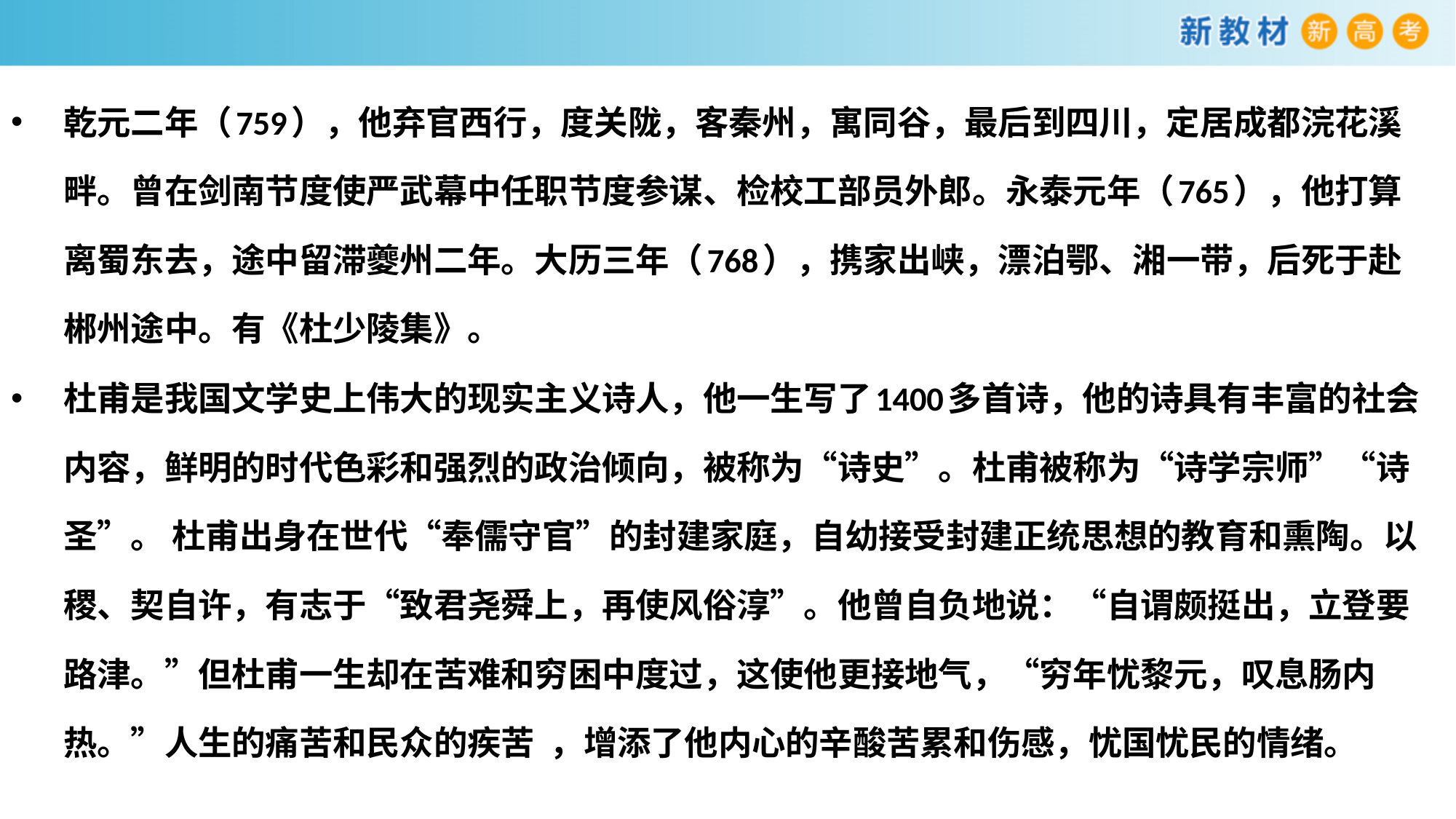

乾元二年（759），他弃官西行，度关陇，客秦州，寓同谷，最后到四川，定居成都浣花溪畔。曾在剑南节度使严武幕中任职节度参谋、检校工部员外郎。永泰元年（765），他打算离蜀东去，途中留滞夔州二年。大历三年（768），携家出峡，漂泊鄂、湘一带，后死于赴郴州途中。有《杜少陵集》。
杜甫是我国文学史上伟大的现实主义诗人，他一生写了1400多首诗，他的诗具有丰富的社会内容，鲜明的时代色彩和强烈的政治倾向，被称为“诗史”。杜甫被称为“诗学宗师”“诗圣”。 杜甫出身在世代“奉儒守官”的封建家庭，自幼接受封建正统思想的教育和熏陶。以稷、契自许，有志于“致君尧舜上，再使风俗淳”。他曾自负地说：“自谓颇挺出，立登要路津。”但杜甫一生却在苦难和穷困中度过，这使他更接地气，“穷年忧黎元，叹息肠内热。”人生的痛苦和民众的疾苦  ，增添了他内心的辛酸苦累和伤感，忧国忧民的情绪。